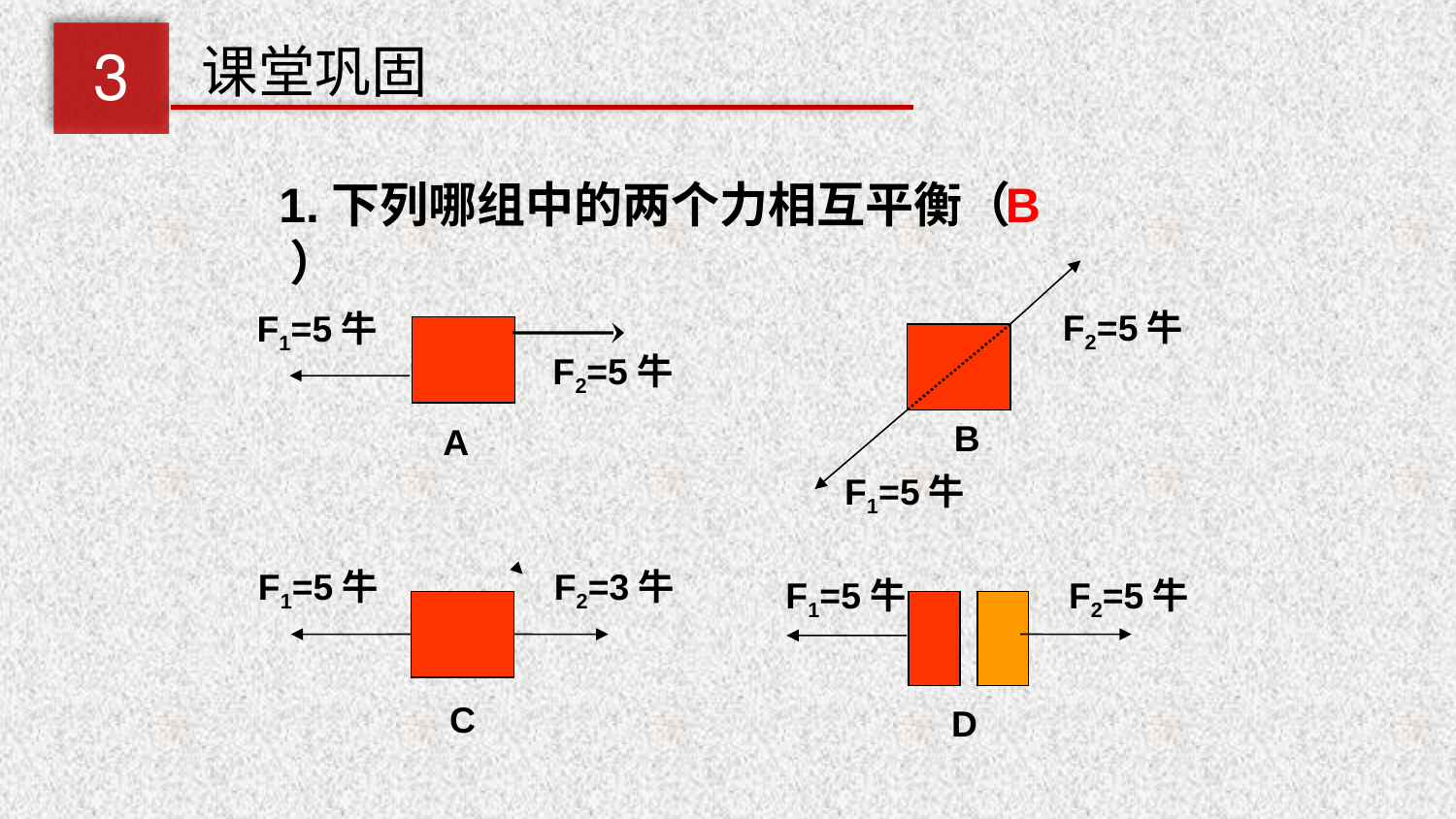

3
课堂巩固
B
1.下列哪组中的两个力相互平衡（    ）

F2=5牛
F1=5牛

F2=5牛

B

A
F1=5牛
F1=5牛
F2=3牛
F1=5牛
F2=5牛

C
D